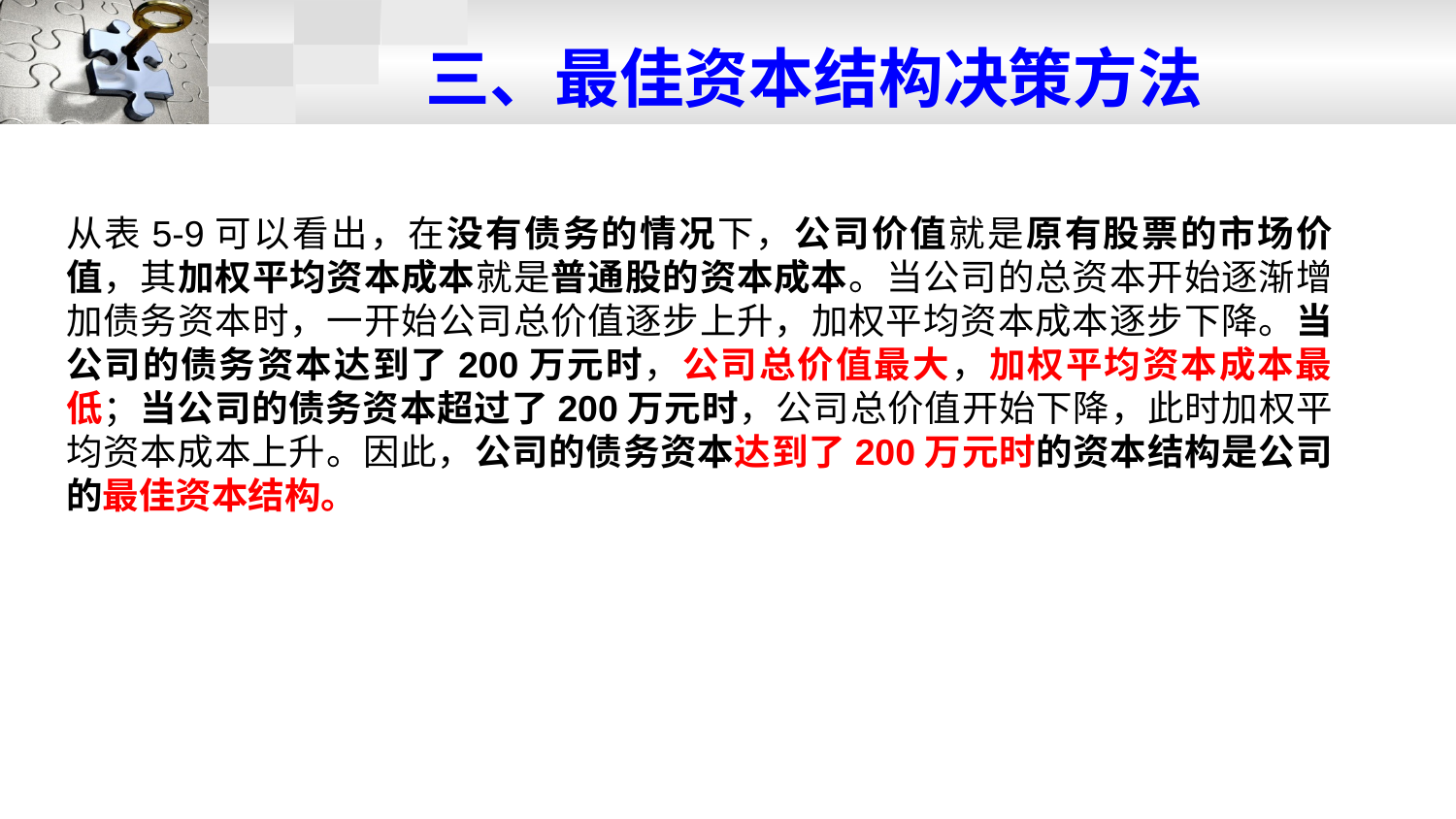

# 三、最佳资本结构决策方法
从表5-9可以看出，在没有债务的情况下，公司价值就是原有股票的市场价值，其加权平均资本成本就是普通股的资本成本。当公司的总资本开始逐渐增加债务资本时，一开始公司总价值逐步上升，加权平均资本成本逐步下降。当公司的债务资本达到了200万元时，公司总价值最大，加权平均资本成本最低；当公司的债务资本超过了200万元时，公司总价值开始下降，此时加权平均资本成本上升。因此，公司的债务资本达到了200万元时的资本结构是公司的最佳资本结构。